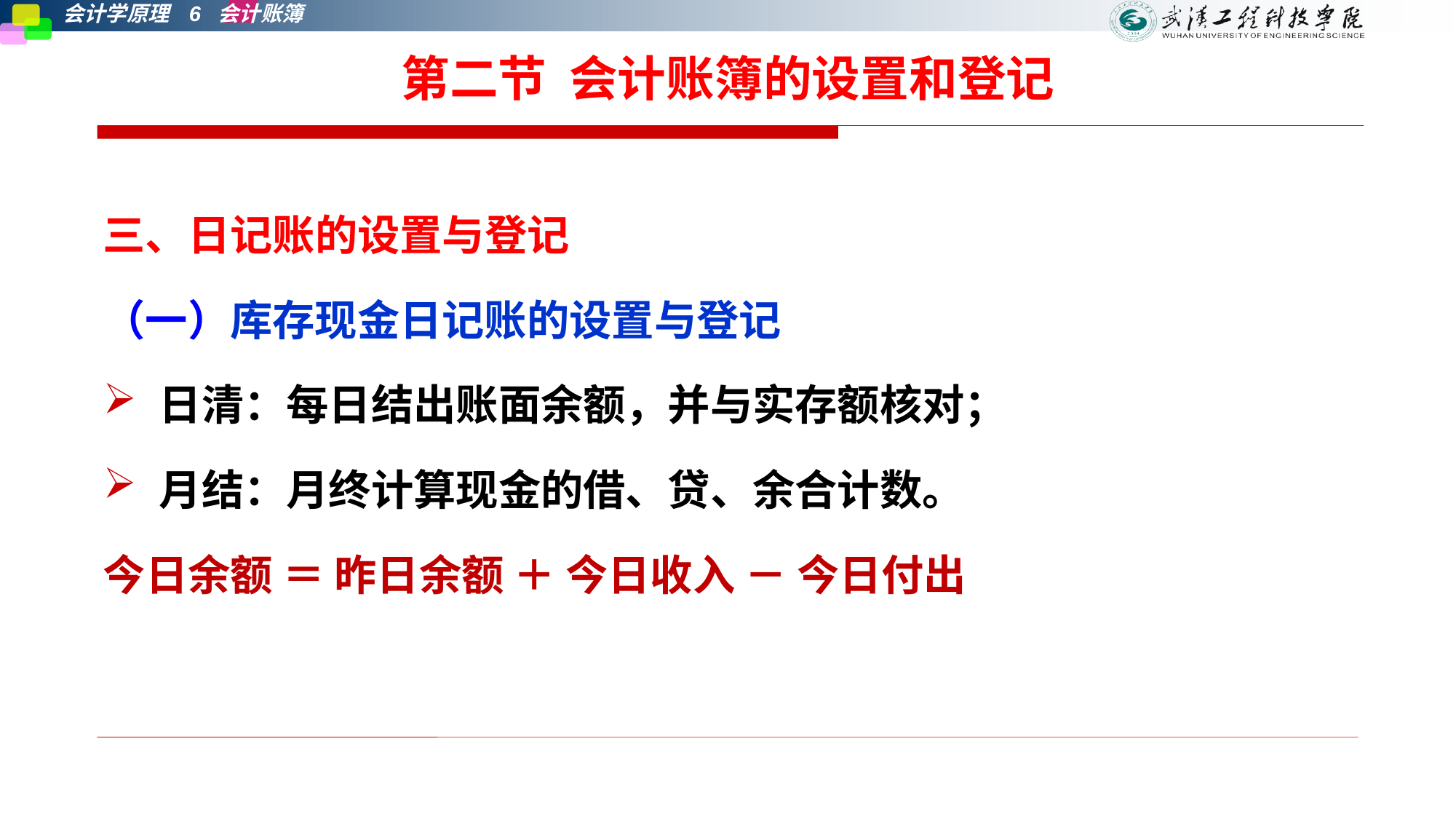

# 第二节  会计账簿的设置和登记
三、日记账的设置与登记
（一）库存现金日记账的设置与登记
日清：每日结出账面余额，并与实存额核对；
月结：月终计算现金的借、贷、余合计数。
今日余额 ＝ 昨日余额 ＋ 今日收入 － 今日付出